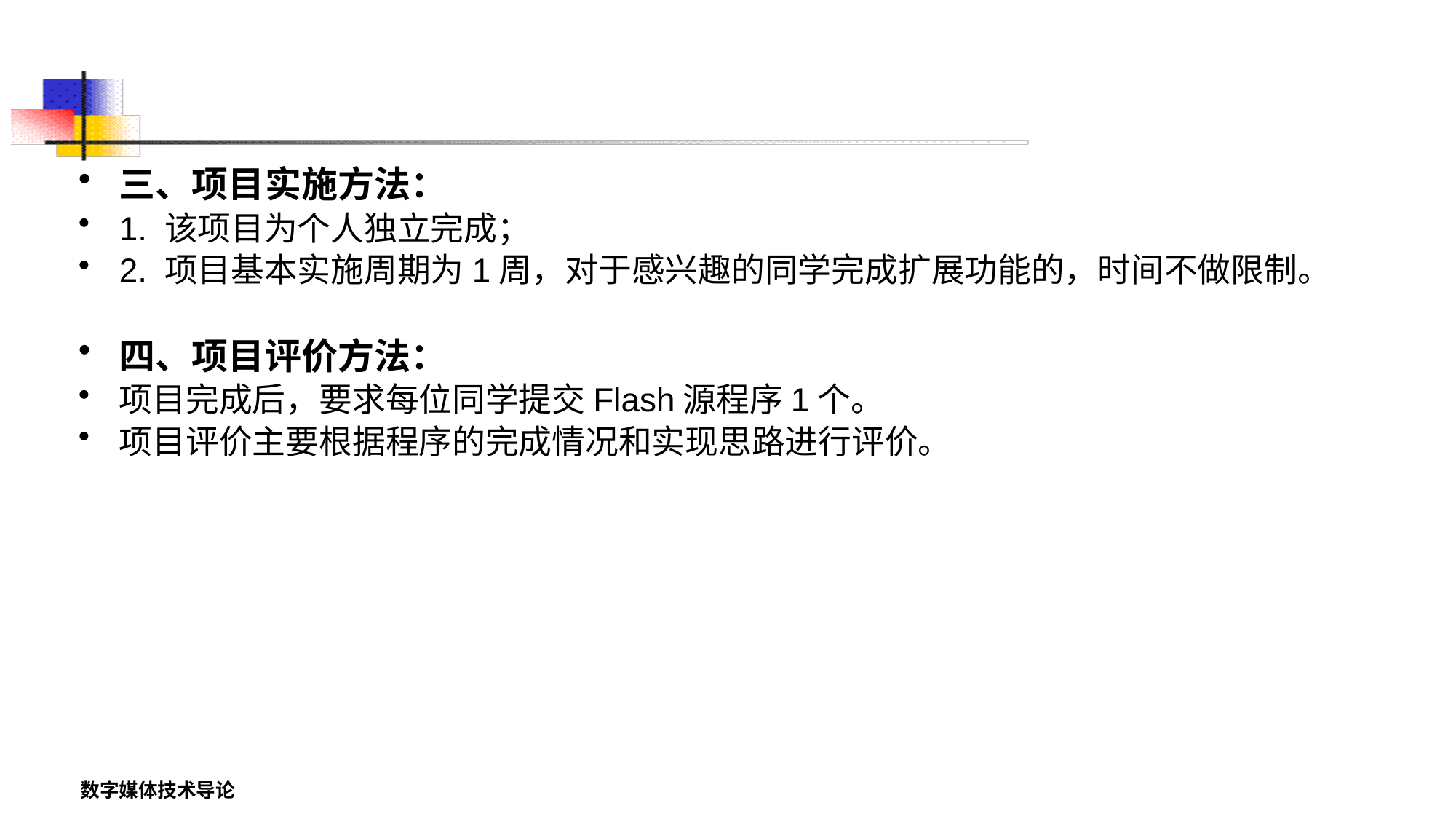

三、项目实施方法：
1. 该项目为个人独立完成；
2. 项目基本实施周期为1周，对于感兴趣的同学完成扩展功能的，时间不做限制。

四、项目评价方法：
项目完成后，要求每位同学提交Flash源程序1个。
项目评价主要根据程序的完成情况和实现思路进行评价。